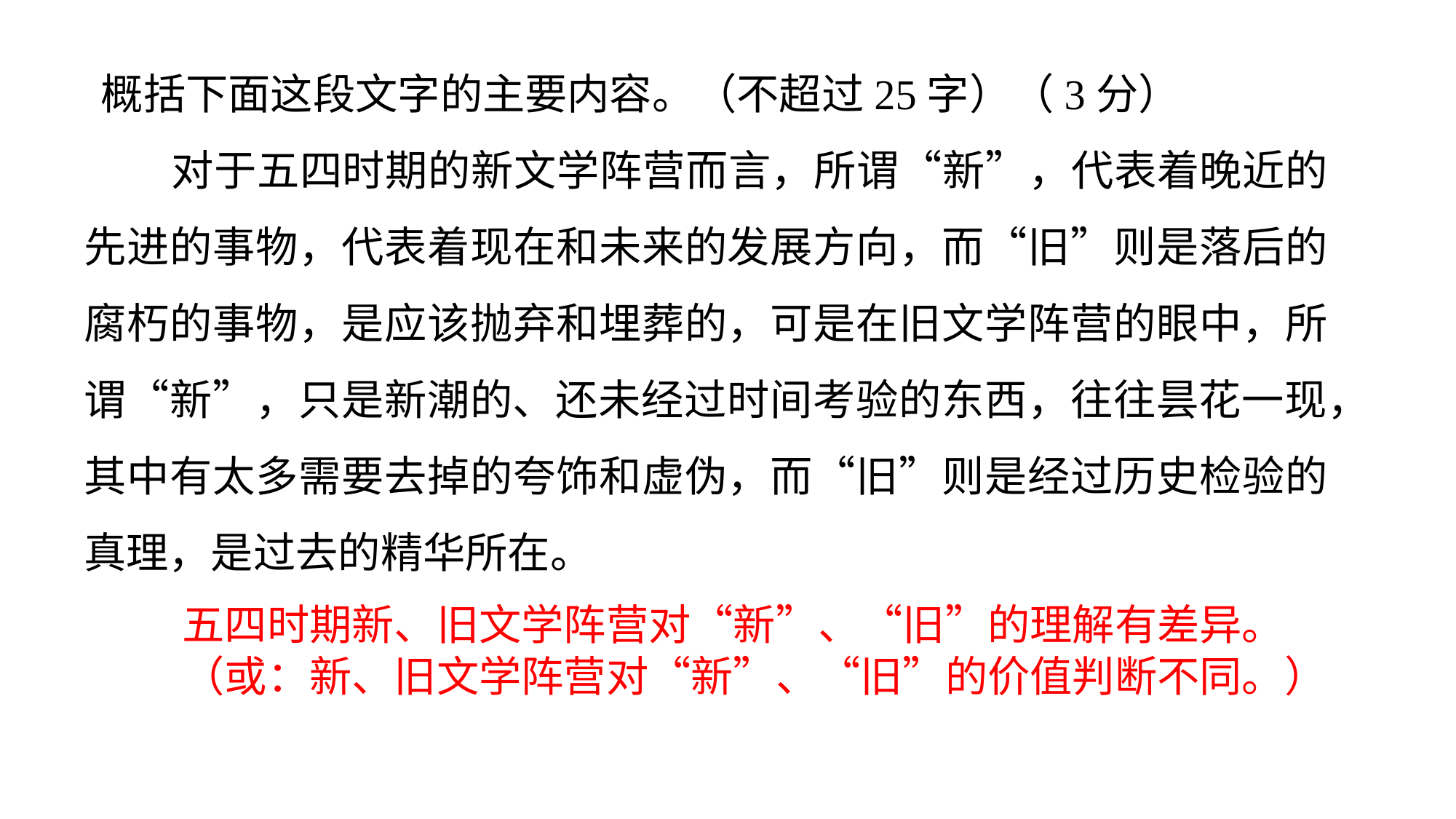

概括下面这段文字的主要内容。（不超过25字）（3分）
      对于五四时期的新文学阵营而言，所谓“新”，代表着晚近的先进的事物，代表着现在和未来的发展方向，而“旧”则是落后的腐朽的事物，是应该抛弃和埋葬的，可是在旧文学阵营的眼中，所谓“新”，只是新潮的、还未经过时间考验的东西，往往昙花一现，其中有太多需要去掉的夸饰和虚伪，而“旧”则是经过历史检验的真理，是过去的精华所在。
五四时期新、旧文学阵营对“新”、“旧”的理解有差异。
（或：新、旧文学阵营对“新”、“旧”的价值判断不同。）